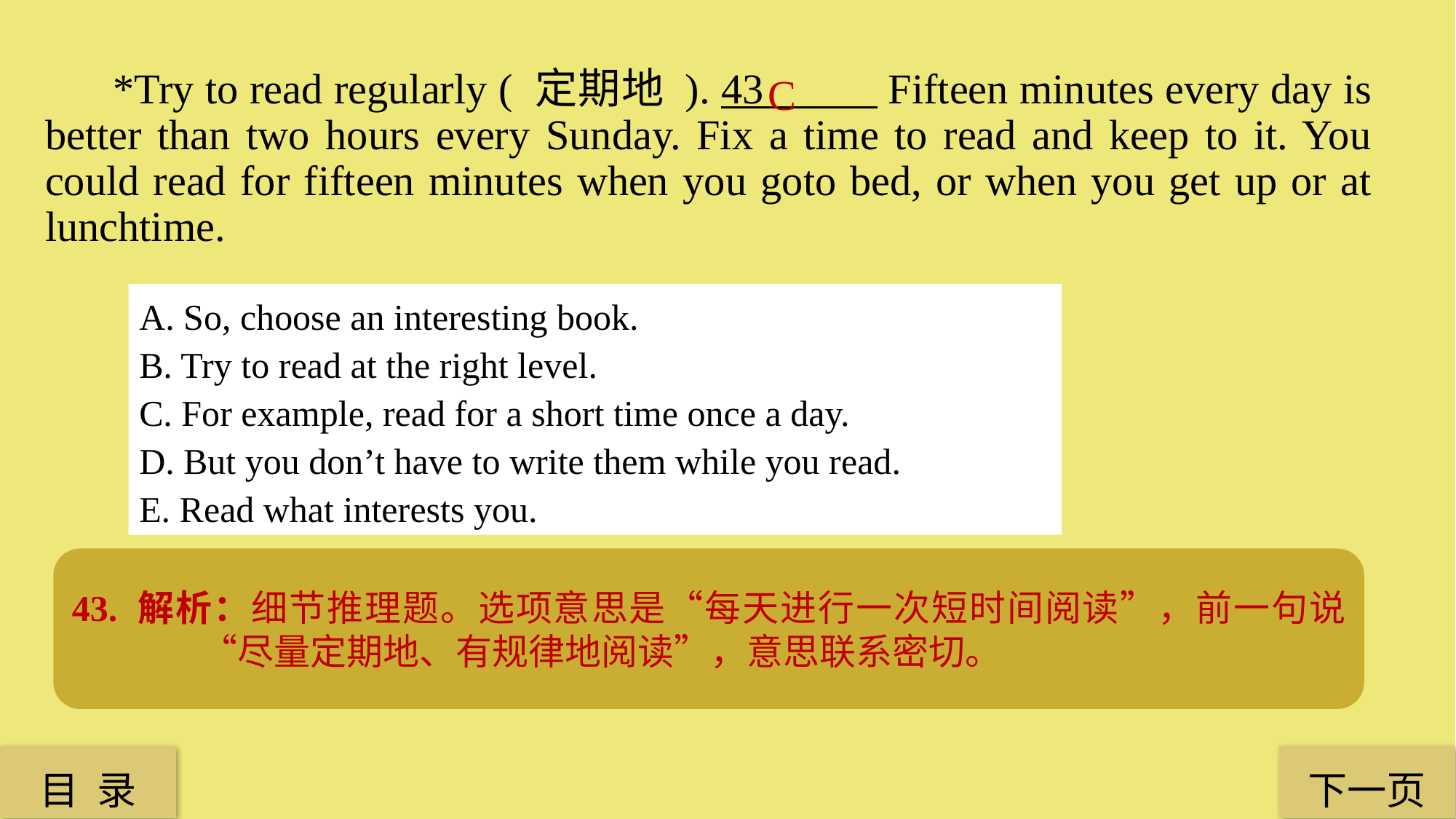

*Try to read regularly ( 定期地 ). 43           Fifteen minutes every day is better than two hours every Sunday. Fix a time to read and keep to it. You could read for fifteen minutes when you goto bed, or when you get up or at lunchtime.
C
A. So, choose an interesting book.
B. Try to read at the right level.
C. For example, read for a short time once a day.
D. But you don’t have to write them while you read.
E. Read what interests you.
43. 解析：细节推理题。选项意思是“每天进行一次短时间阅读”，前一句说“尽量定期地、有规律地阅读”，意思联系密切。